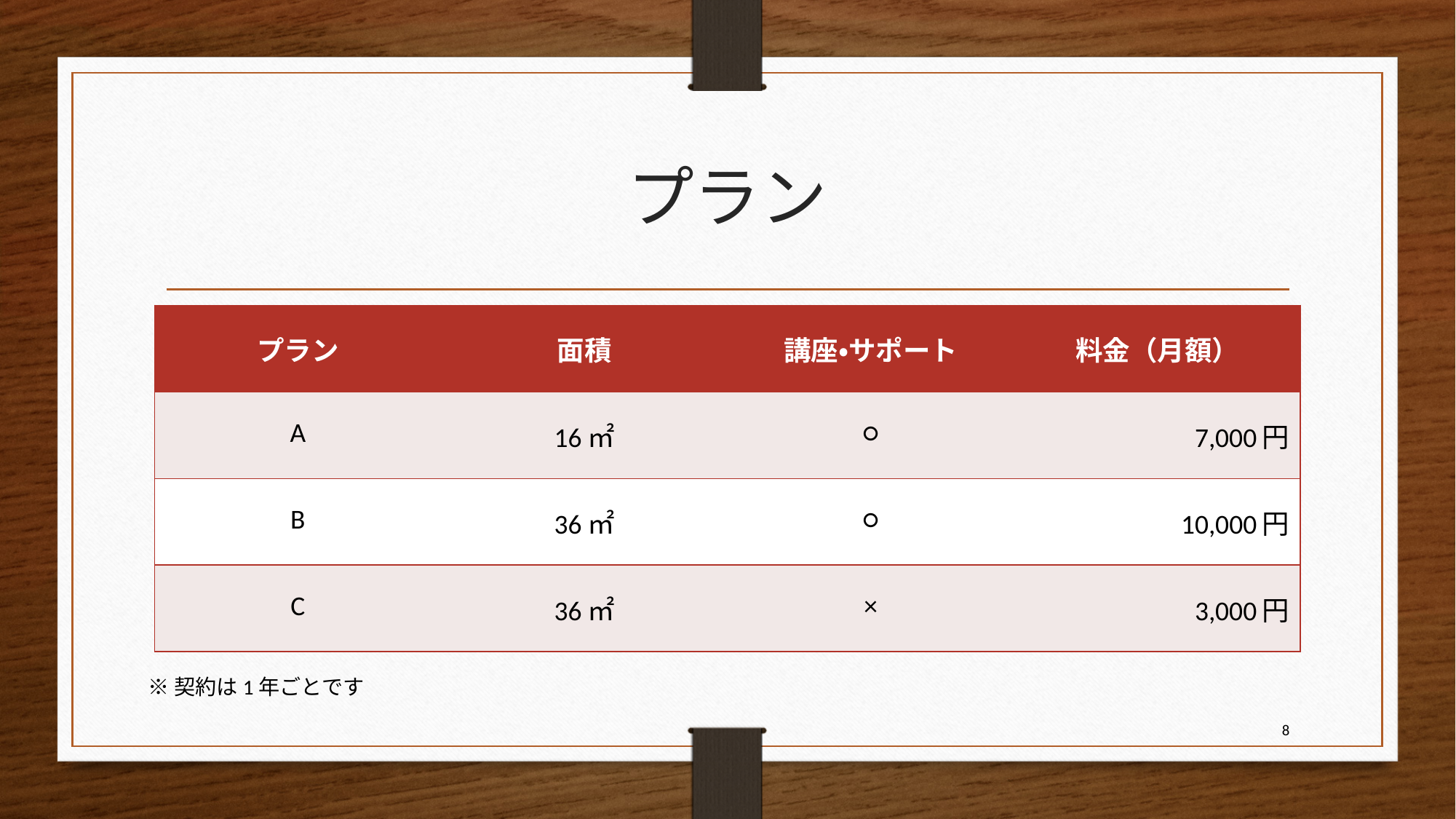

# プラン
| プラン | 面積 | 講座・サポート | 料金（月額） |
| --- | --- | --- | --- |
| A | 16㎡ | ○ | 7,000円 |
| B | 36㎡ | ○ | 10,000円 |
| C | 36㎡ | × | 3,000円 |
※契約は1年ごとです
8